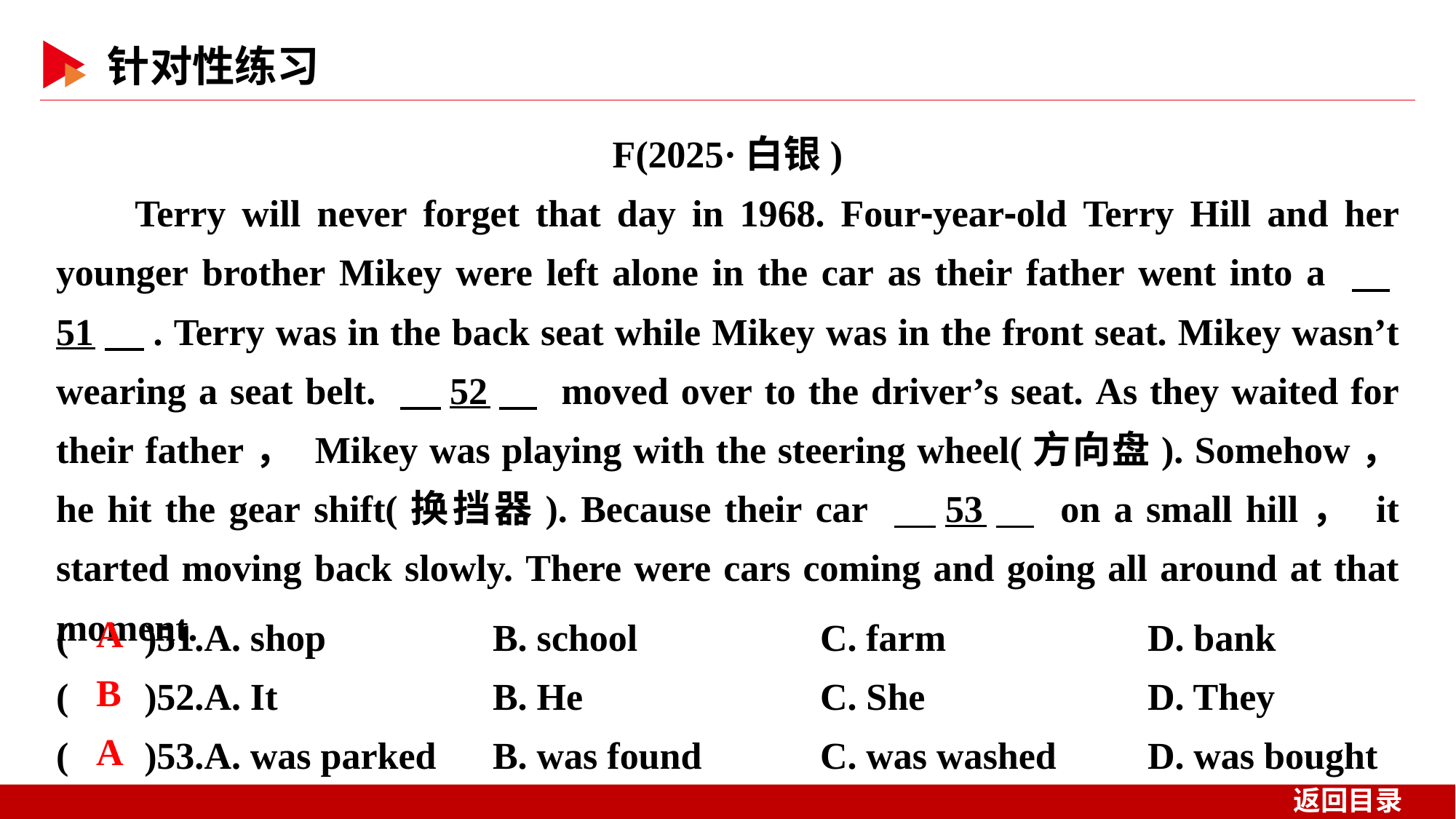

F(2025·白银)
Terry will never forget that day in 1968. Four⁃year⁃old Terry Hill and her younger brother Mikey were left alone in the car as their father went into a 　51　. Terry was in the back seat while Mikey was in the front seat. Mikey wasn’t wearing a seat belt. 　52　 moved over to the driver’s seat. As they waited for their father， Mikey was playing with the steering wheel(方向盘). Somehow， he hit the gear shift(换挡器). Because their car 　53　 on a small hill， it started moving back slowly. There were cars coming and going all around at that moment.
(        )51.A. shop    		B. school		C. farm                	D. bank
(        )52.A. It                	B. He			C. She                	D. They
(        )53.A. was parked 	B. was found		C. was washed 	D. was bought
   A
   B
   A